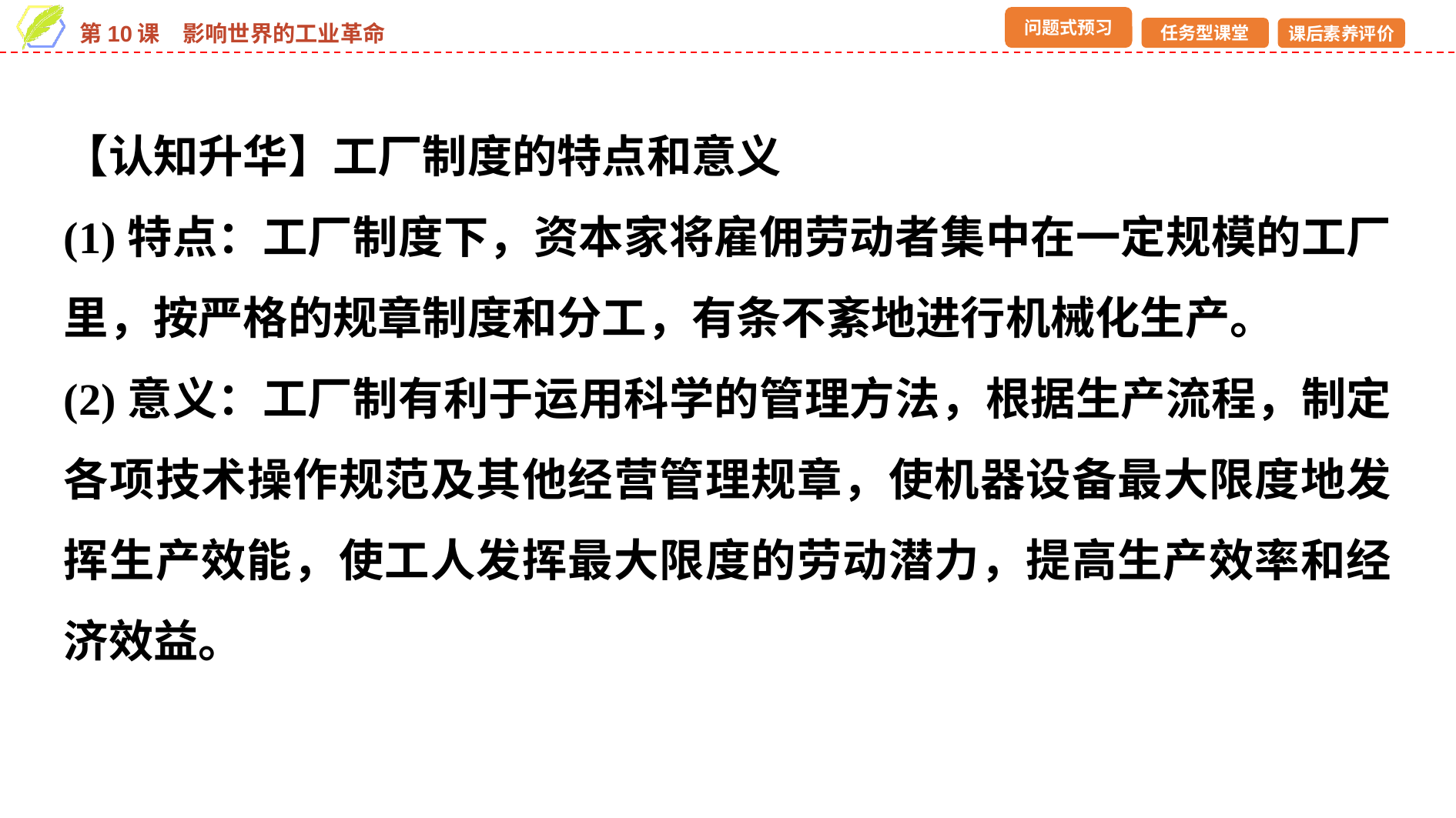

【认知升华】工厂制度的特点和意义
(1)特点：工厂制度下，资本家将雇佣劳动者集中在一定规模的工厂里，按严格的规章制度和分工，有条不紊地进行机械化生产。
(2)意义：工厂制有利于运用科学的管理方法，根据生产流程，制定各项技术操作规范及其他经营管理规章，使机器设备最大限度地发挥生产效能，使工人发挥最大限度的劳动潜力，提高生产效率和经济效益。